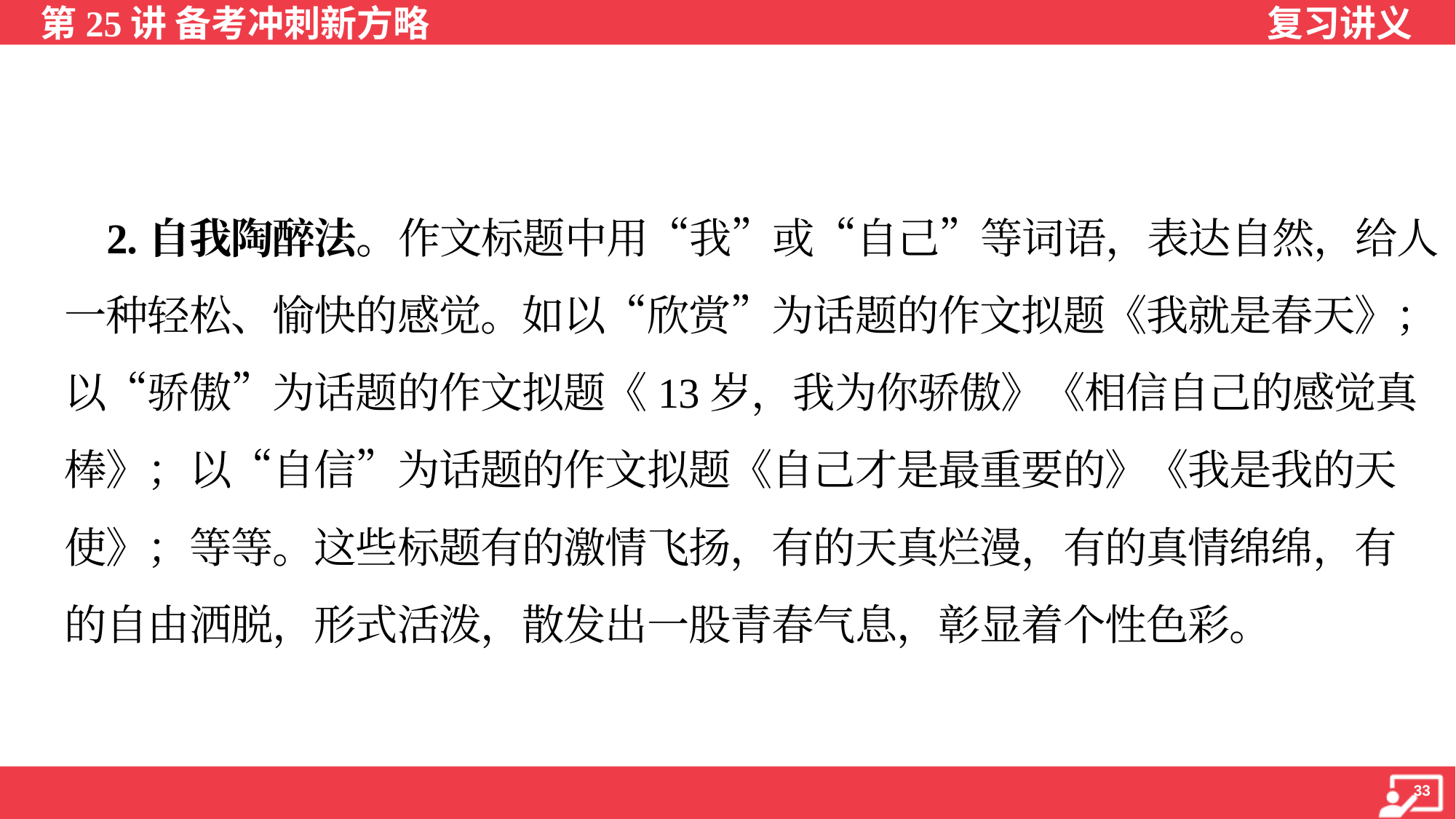

2.自我陶醉法。作文标题中用“我”或“自己”等词语，表达自然，给人
一种轻松、愉快的感觉。如以“欣赏”为话题的作文拟题《我就是春天》；
以“骄傲”为话题的作文拟题《13岁，我为你骄傲》《相信自己的感觉真
棒》；以“自信”为话题的作文拟题《自己才是最重要的》《我是我的天
使》；等等。这些标题有的激情飞扬，有的天真烂漫，有的真情绵绵，有
的自由洒脱，形式活泼，散发出一股青春气息，彰显着个性色彩。